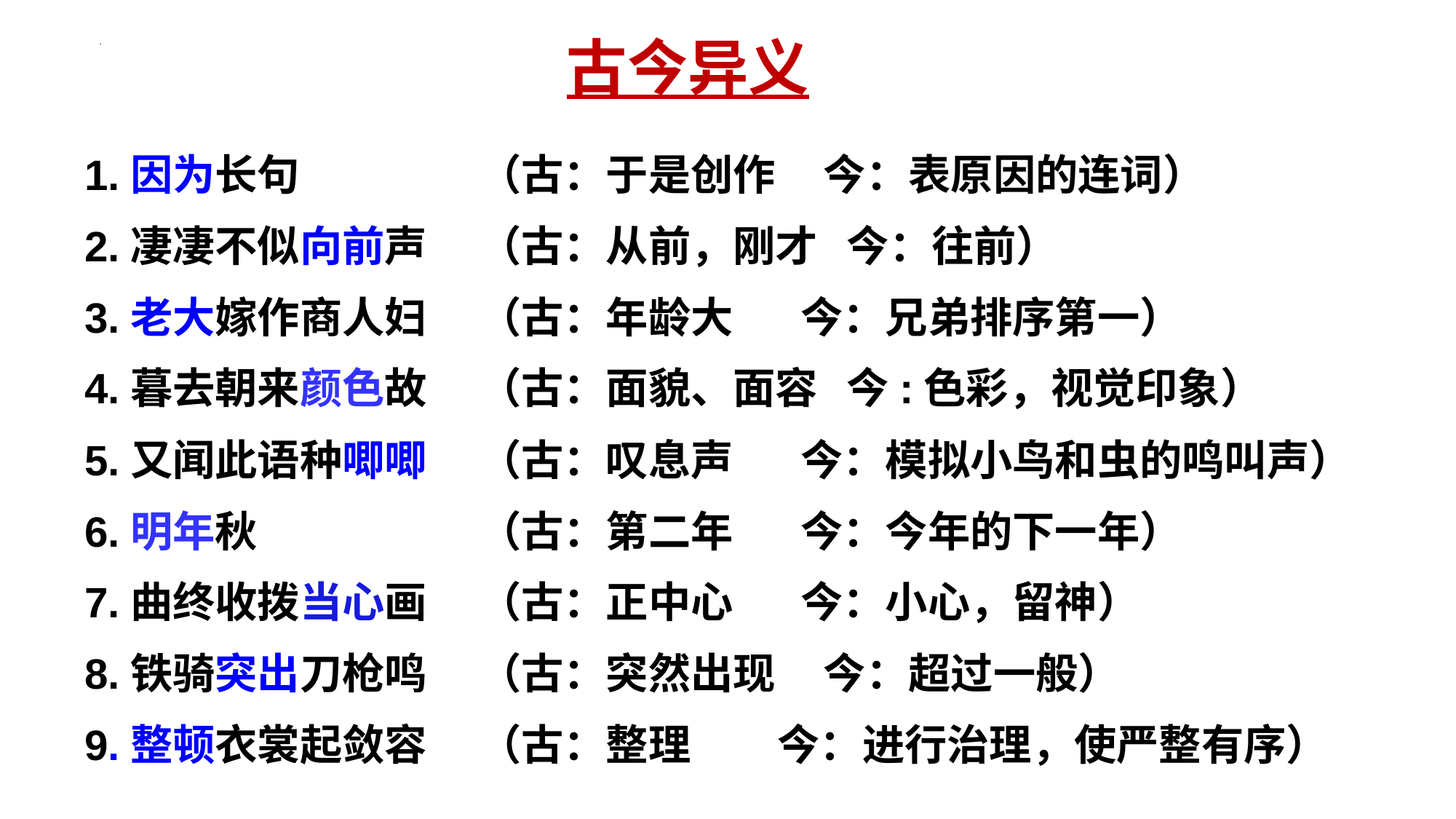

古今异义
1.因为长句
2.凄凄不似向前声
3.老大嫁作商人妇
4.暮去朝来颜色故
5.又闻此语种唧唧
6.明年秋
7.曲终收拨当心画
8.铁骑突出刀枪鸣
9.整顿衣裳起敛容
（古：于是创作     今：表原因的连词）
（古：从前，刚才   今：往前）
（古：年龄大       今：兄弟排序第一）
（古：面貌、面容   今:色彩，视觉印象）
（古：叹息声       今：模拟小鸟和虫的鸣叫声）
（古：第二年       今：今年的下一年）
（古：正中心       今：小心，留神）
（古：突然出现     今：超过一般）
（古：整理         今：进行治理，使严整有序）